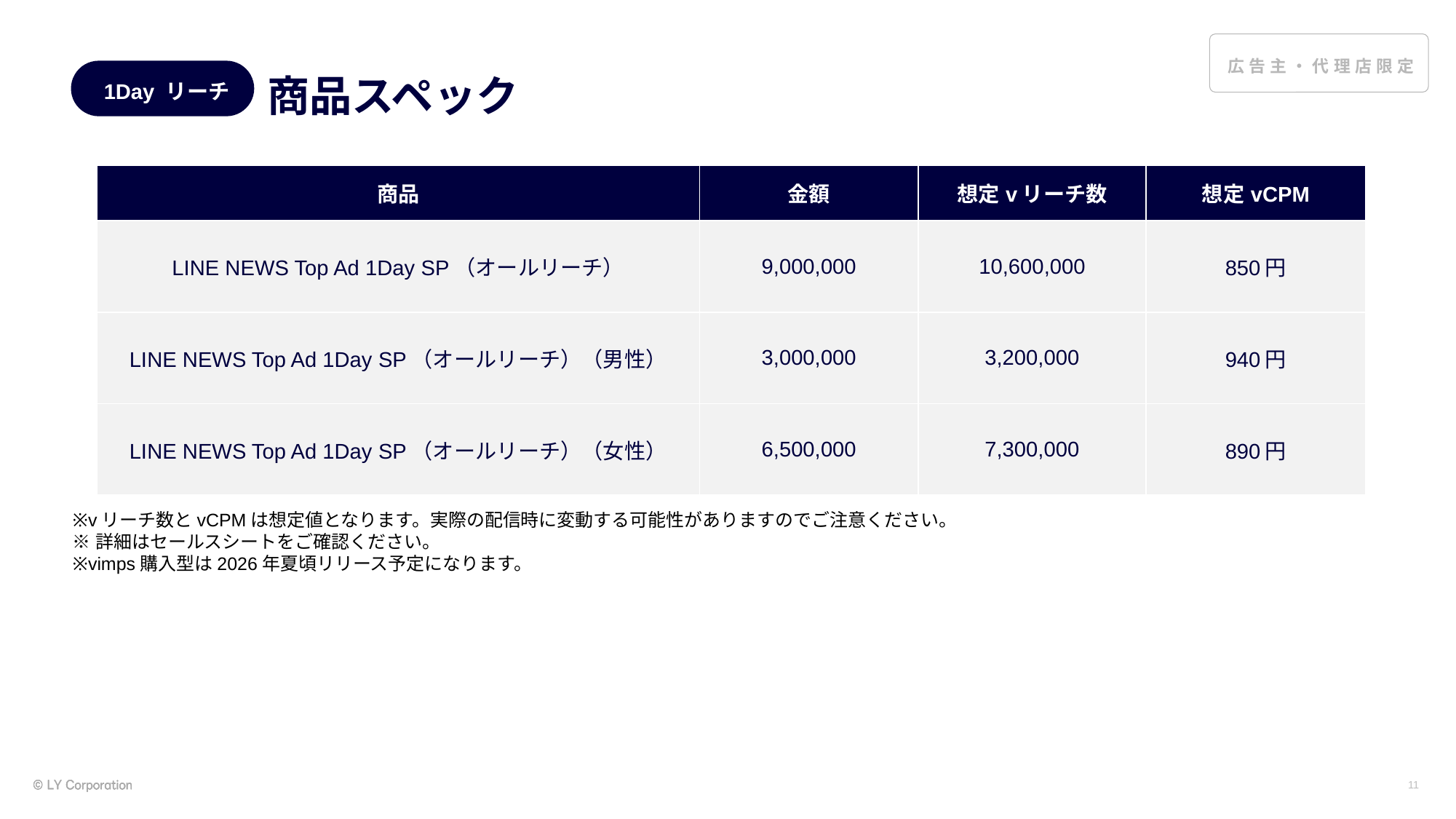

1Day リーチ
商品スペック
| 商品 | 金額 | 想定vリーチ数 | 想定vCPM |
| --- | --- | --- | --- |
| LINE NEWS Top Ad 1Day SP（オールリーチ） | 9,000,000 | 10,600,000 | 850円 |
| LINE NEWS Top Ad 1Day SP（オールリーチ）（男性） | 3,000,000 | 3,200,000 | 940円 |
| LINE NEWS Top Ad 1Day SP（オールリーチ）（女性） | 6,500,000 | 7,300,000 | 890円 |
※vリーチ数とvCPMは想定値となります。実際の配信時に変動する可能性がありますのでご注意ください。
※詳細はセールスシートをご確認ください。
※vimps購入型は2026年夏頃リリース予定になります。